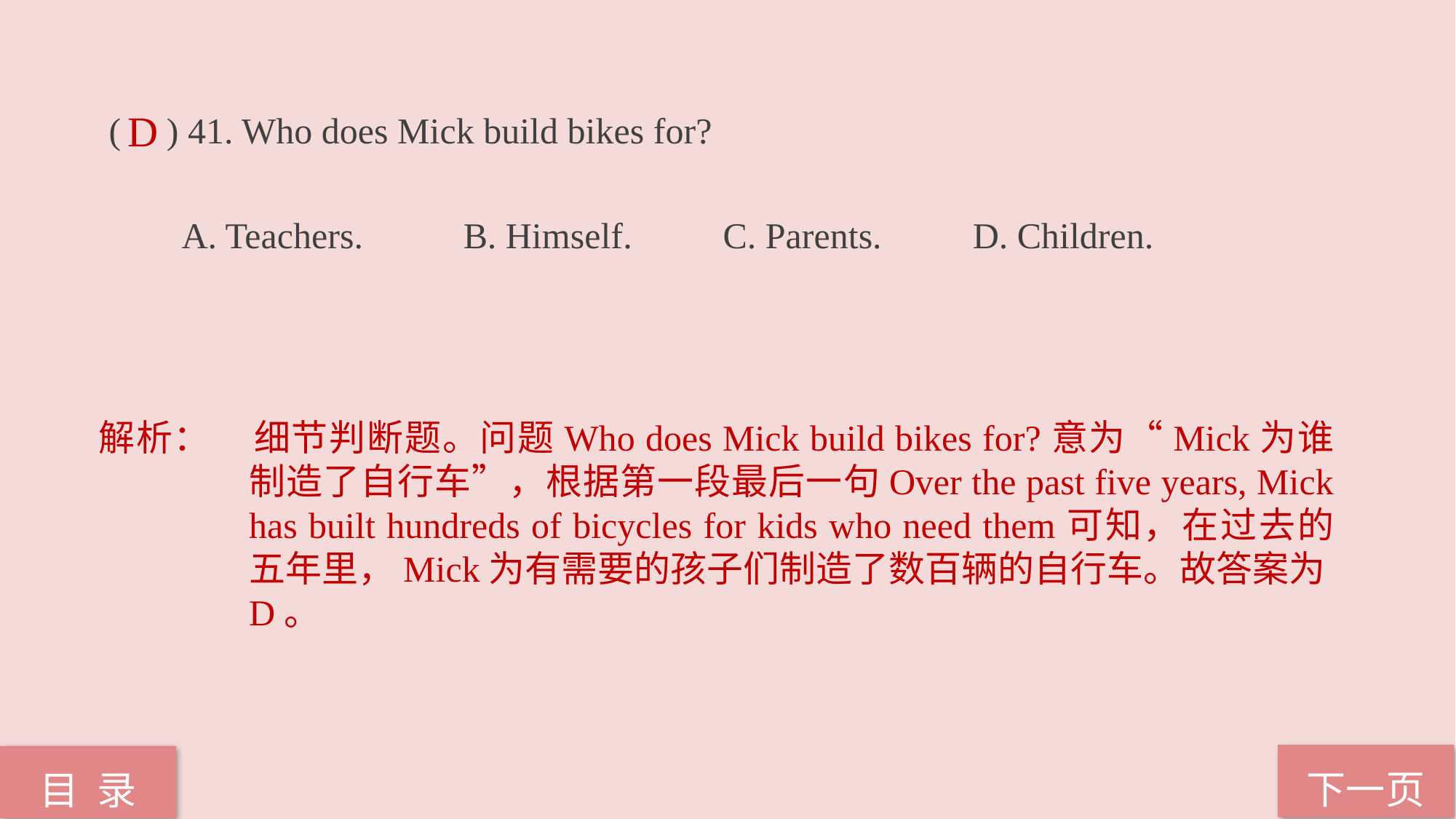

(     ) 41. Who does Mick build bikes for?

        A. Teachers.           B. Himself.          C. Parents.          D. Children.
D
解析：	细节判断题。问题Who does Mick build bikes for?意为“Mick为谁制造了自行车”，根据第一段最后一句Over the past five years, Mick has built hundreds of bicycles for kids who need them可知，在过去的五年里，Mick为有需要的孩子们制造了数百辆的自行车。故答案为D。